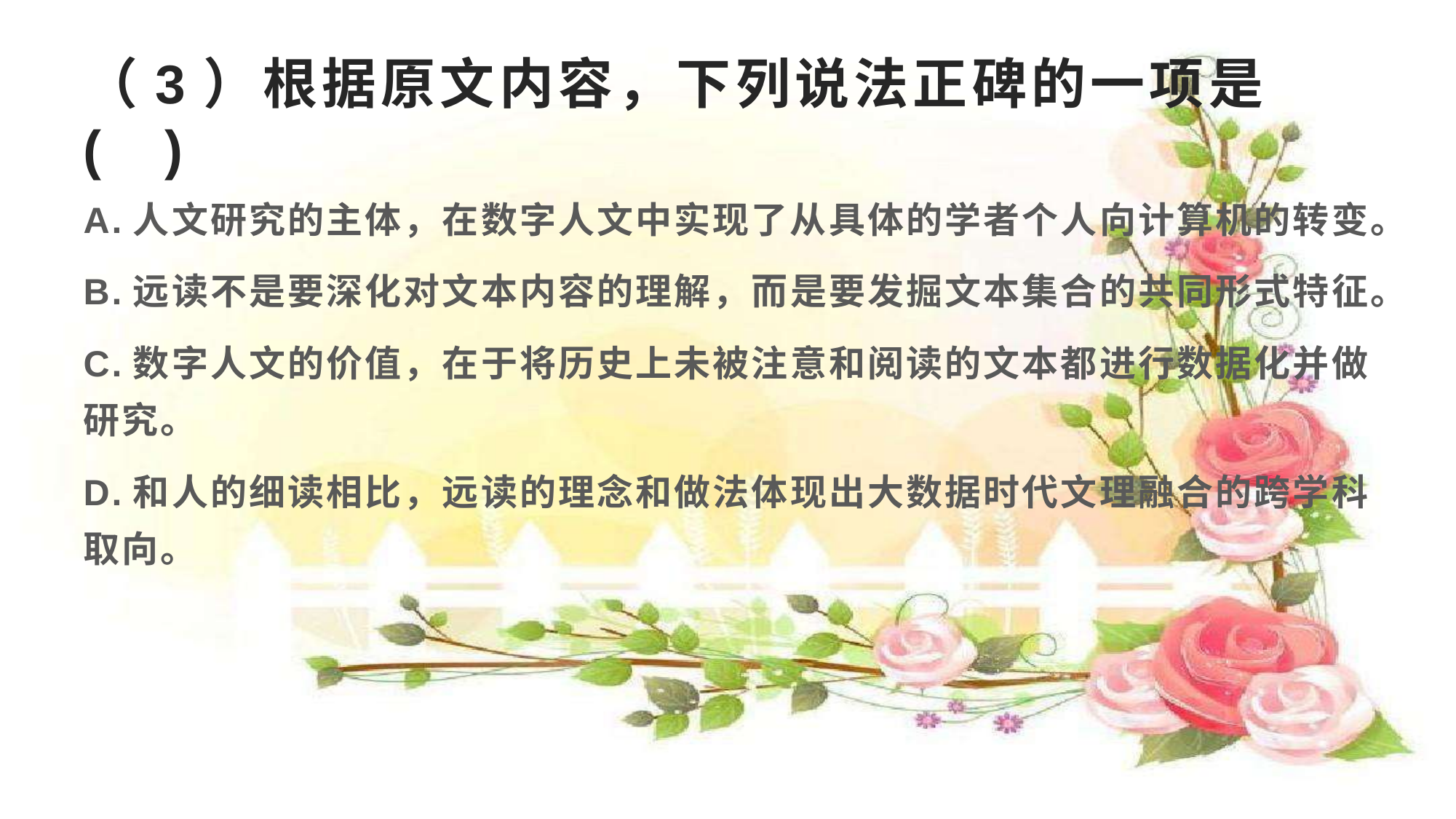

# （3）根据原文内容，下列说法正碑的一项是(   )
A.人文研究的主体，在数字人文中实现了从具体的学者个人向计算机的转变。
B.远读不是要深化对文本内容的理解，而是要发掘文本集合的共同形式特征。
C.数字人文的价值，在于将历史上未被注意和阅读的文本都进行数据化并做研究。
D.和人的细读相比，远读的理念和做法体现出大数据时代文理融合的跨学科取向。